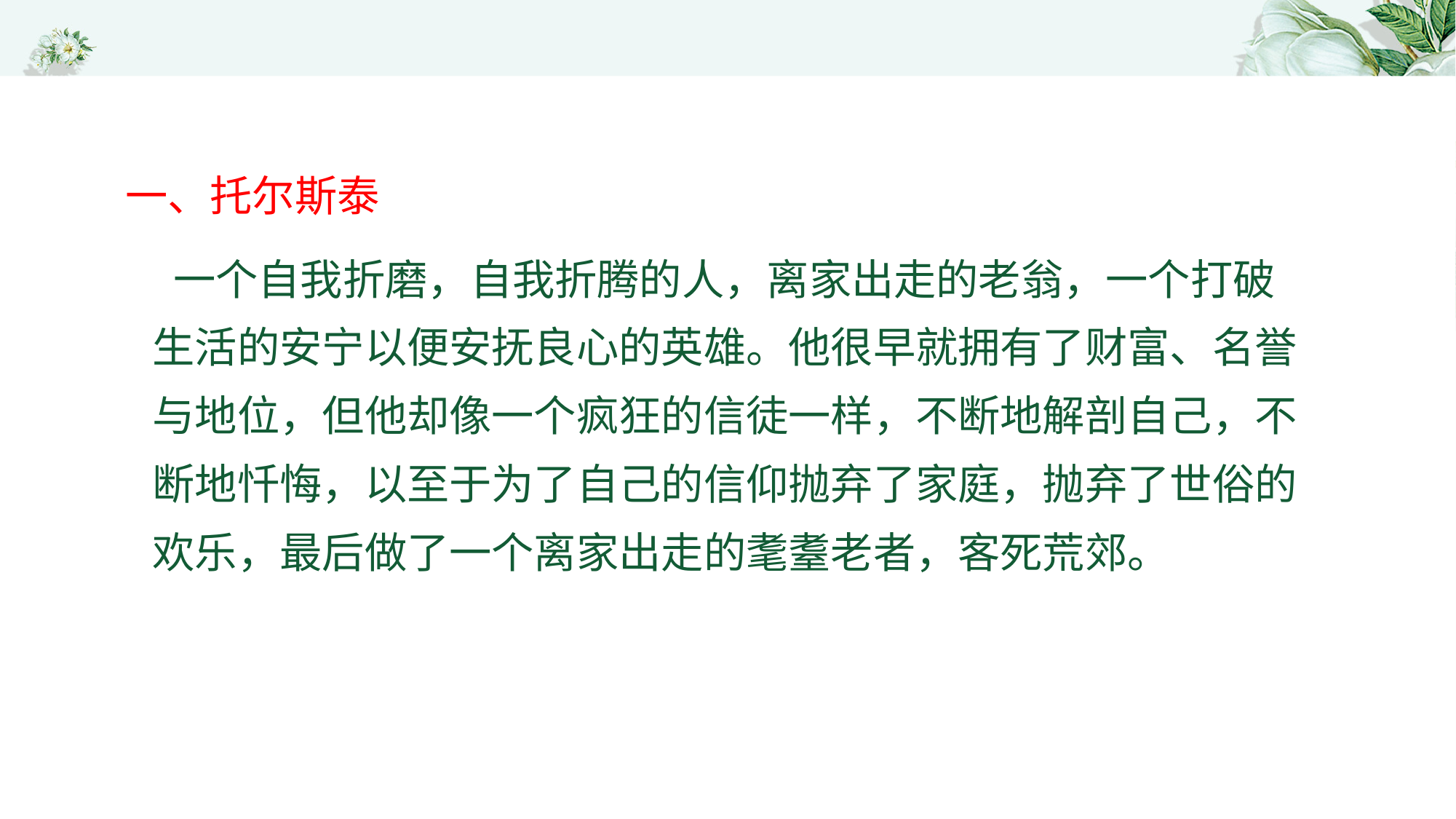

一、托尔斯泰
    一个自我折磨，自我折腾的人，离家出走的老翁，一个打破生活的安宁以便安抚良心的英雄。他很早就拥有了财富、名誉与地位，但他却像一个疯狂的信徒一样，不断地解剖自己，不断地忏悔，以至于为了自己的信仰抛弃了家庭，抛弃了世俗的欢乐，最后做了一个离家出走的耄耋老者，客死荒郊。